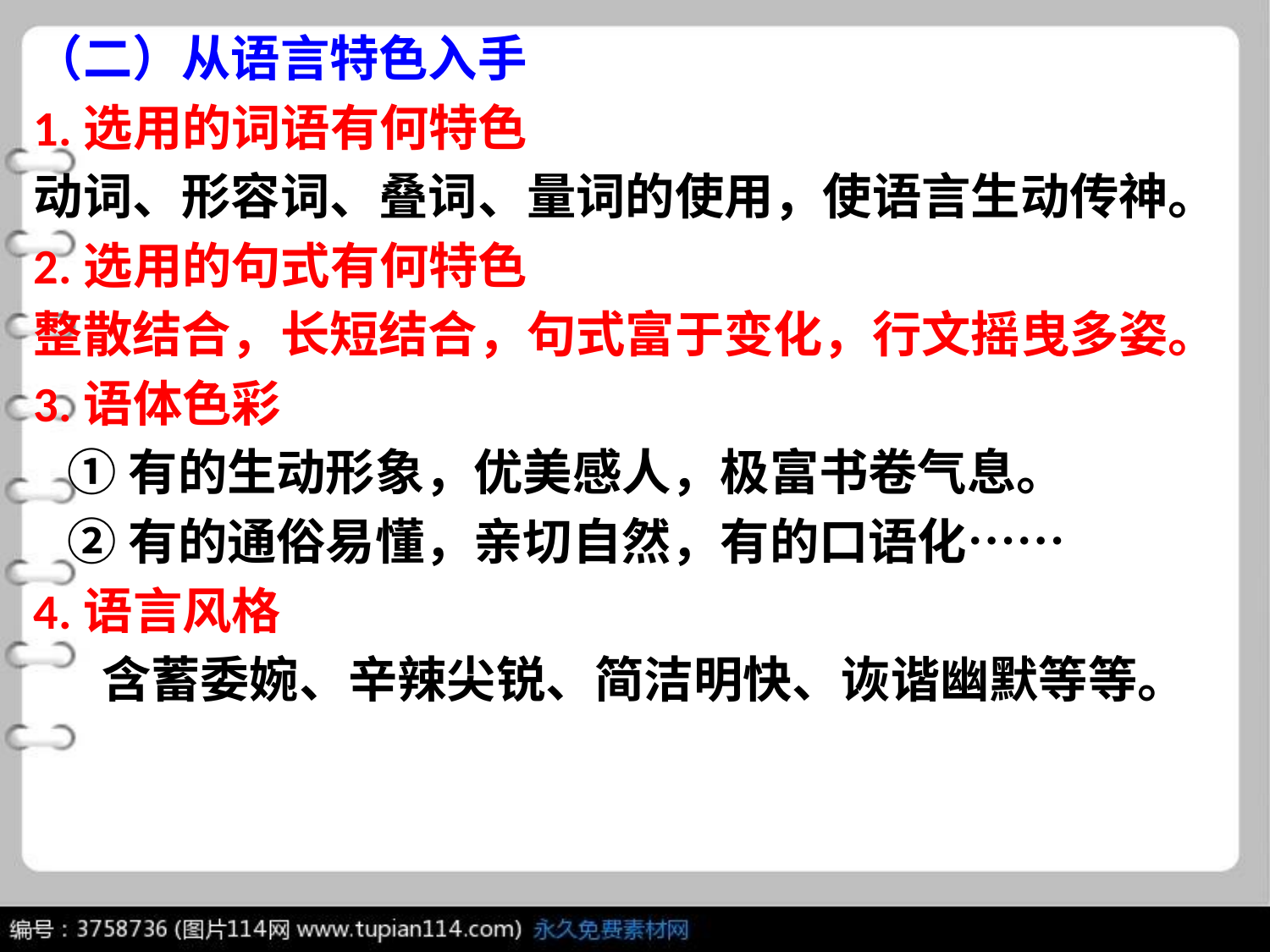

（二）从语言特色入手
1.选用的词语有何特色
动词、形容词、叠词、量词的使用，使语言生动传神。
2.选用的句式有何特色
整散结合，长短结合，句式富于变化，行文摇曳多姿。
3.语体色彩
   ①有的生动形象，优美感人，极富书卷气息。
   ②有的通俗易懂，亲切自然，有的口语化……
4.语言风格
     含蓄委婉、辛辣尖锐、简洁明快、诙谐幽默等等。